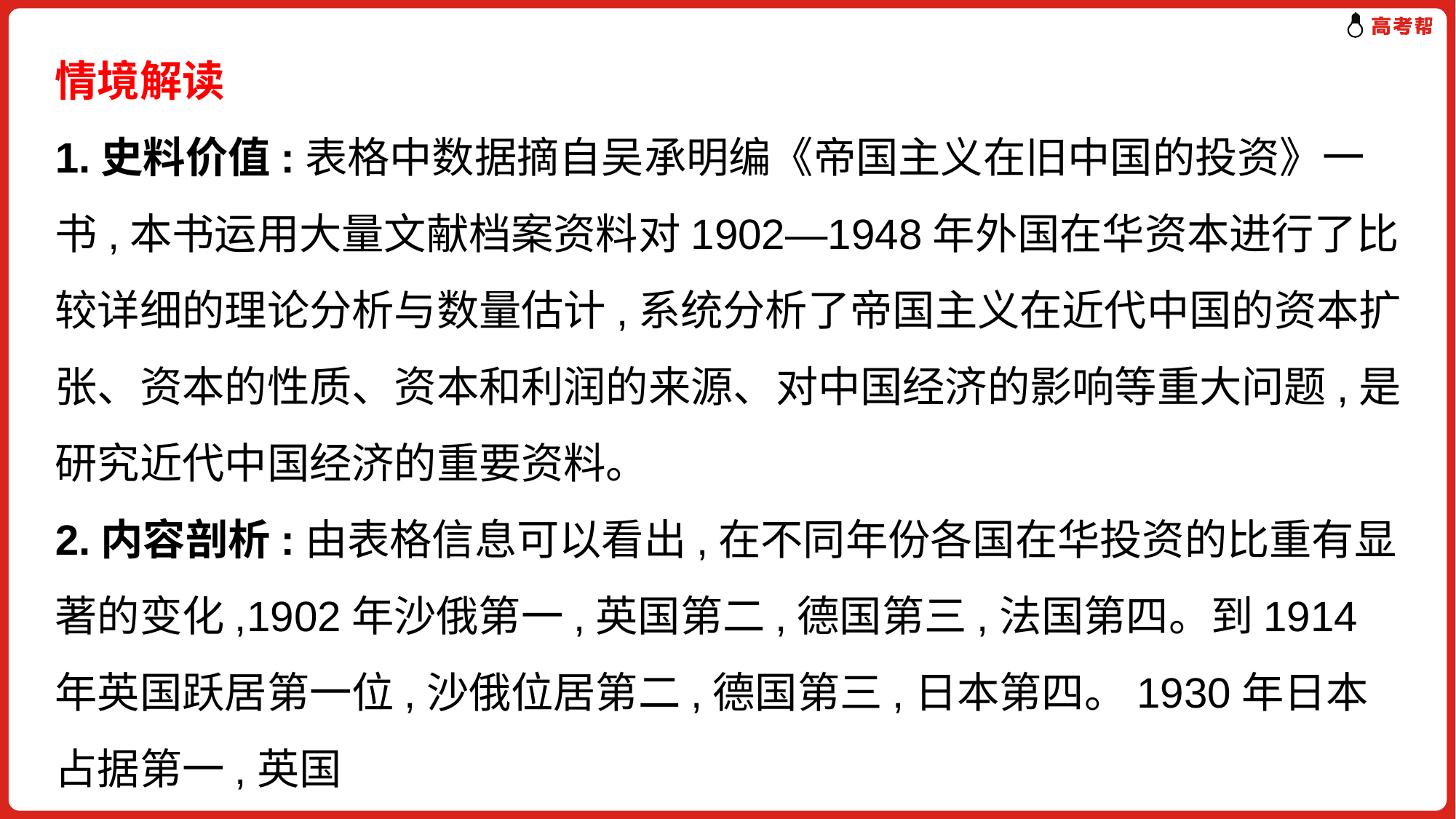

情境解读
1.史料价值:表格中数据摘自吴承明编《帝国主义在旧中国的投资》一书,本书运用大量文献档案资料对1902—1948年外国在华资本进行了比较详细的理论分析与数量估计,系统分析了帝国主义在近代中国的资本扩张、资本的性质、资本和利润的来源、对中国经济的影响等重大问题,是研究近代中国经济的重要资料。
2.内容剖析:由表格信息可以看出,在不同年份各国在华投资的比重有显著的变化,1902年沙俄第一,英国第二,德国第三,法国第四。到1914年英国跃居第一位,沙俄位居第二,德国第三,日本第四。1930年日本占据第一,英国